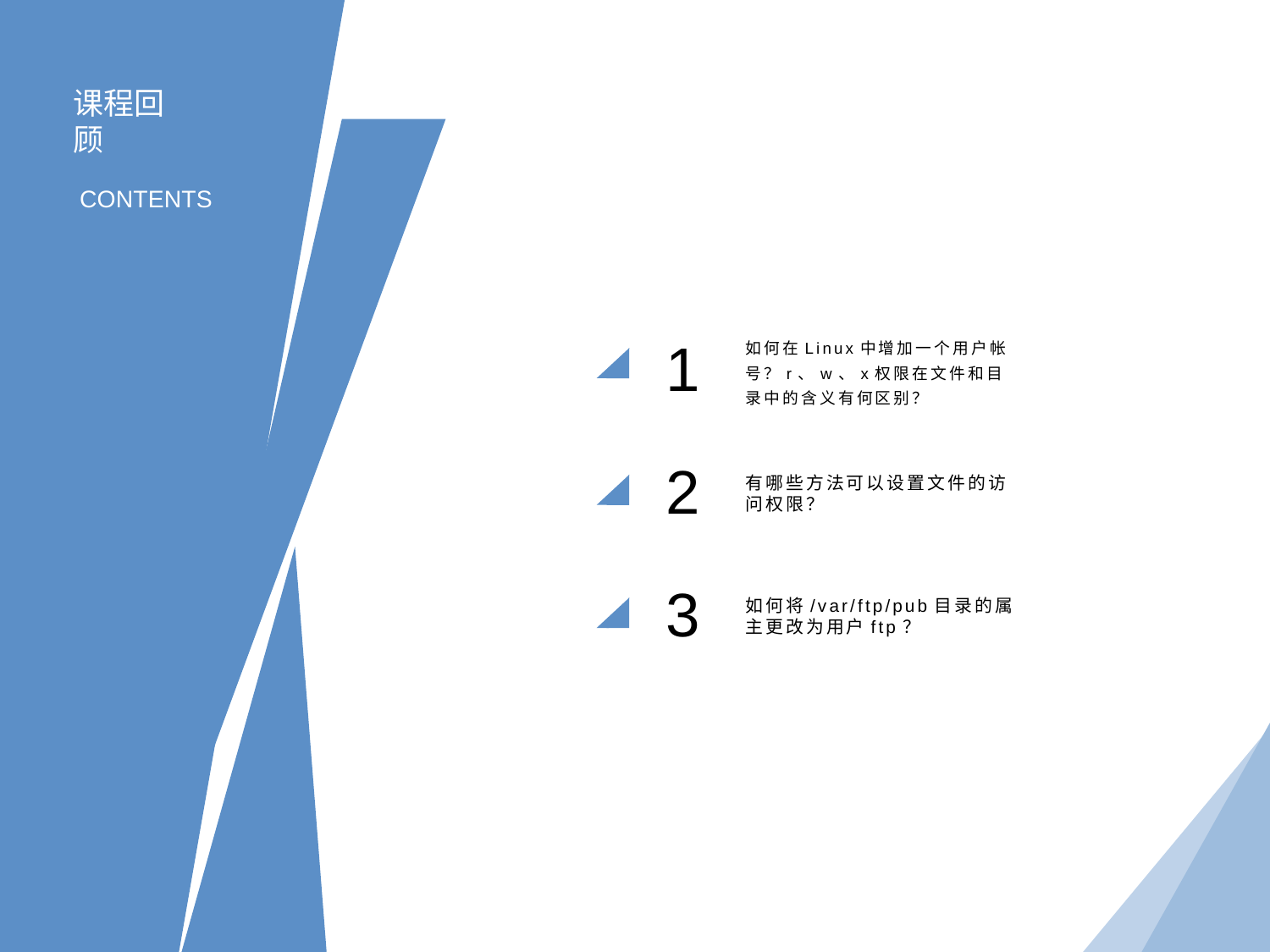

课程回顾

CONTENTS
1
如何在Linux中增加一个用户帐号？r、w、x权限在文件和目录中的含义有何区别？

2
有哪些方法可以设置文件的访问权限？

3
如何将/var/ftp/pub目录的属主更改为用户ftp？